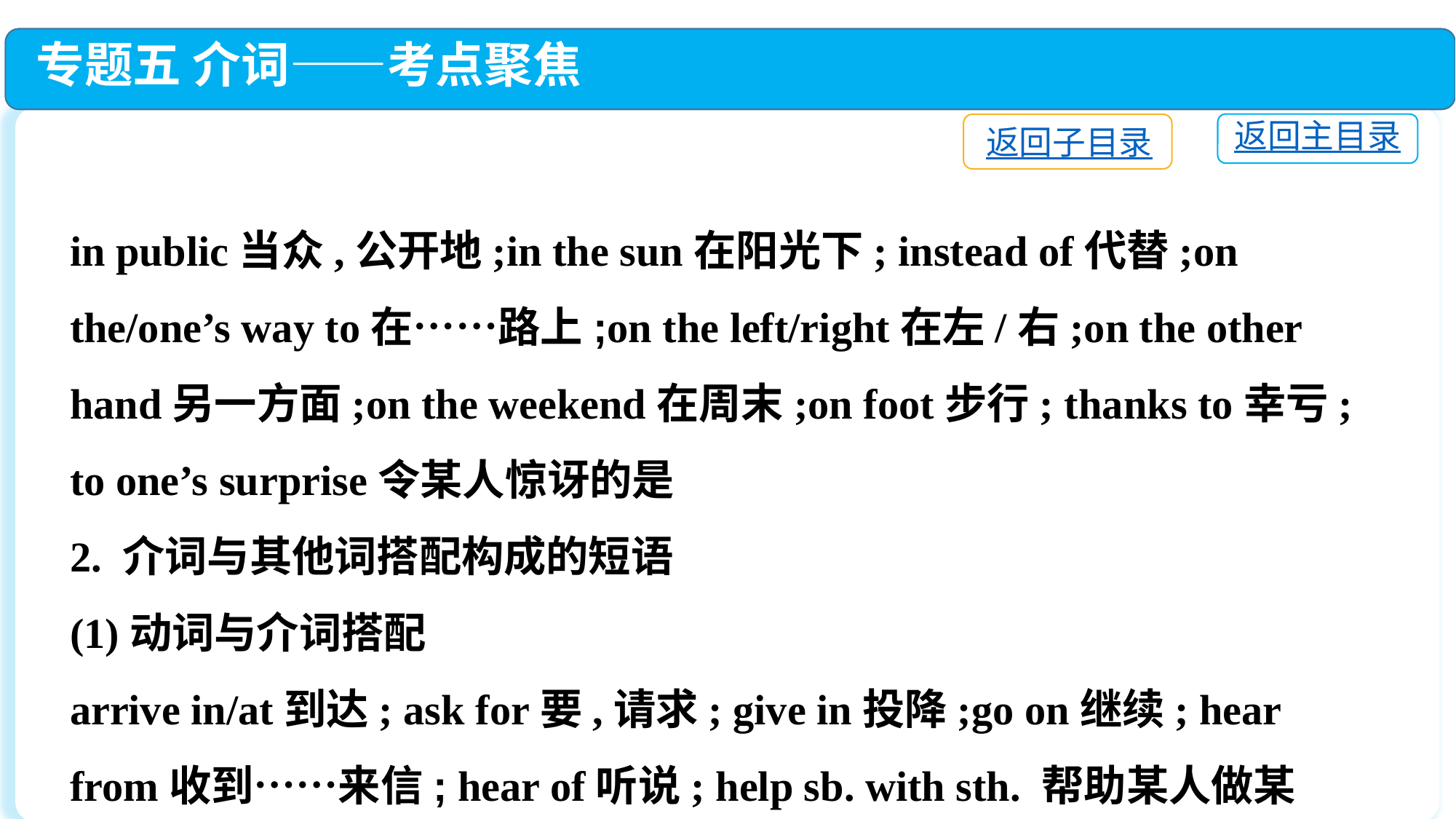

专题五 介词——考点聚焦

返回主目录

返回子目录
in public当众,公开地;in the sun在阳光下; instead of代替;on the/one’s way to在……路上;on the left/right在左/右;on the other hand另一方面;on the weekend在周末;on foot步行; thanks to幸亏;to one’s surprise令某人惊讶的是
2. 介词与其他词搭配构成的短语
(1)动词与介词搭配
arrive in/at到达; ask for要,请求; give in投降;go on继续; hear from收到……来信; hear of听说; help sb. with sth. 帮助某人做某事;learn